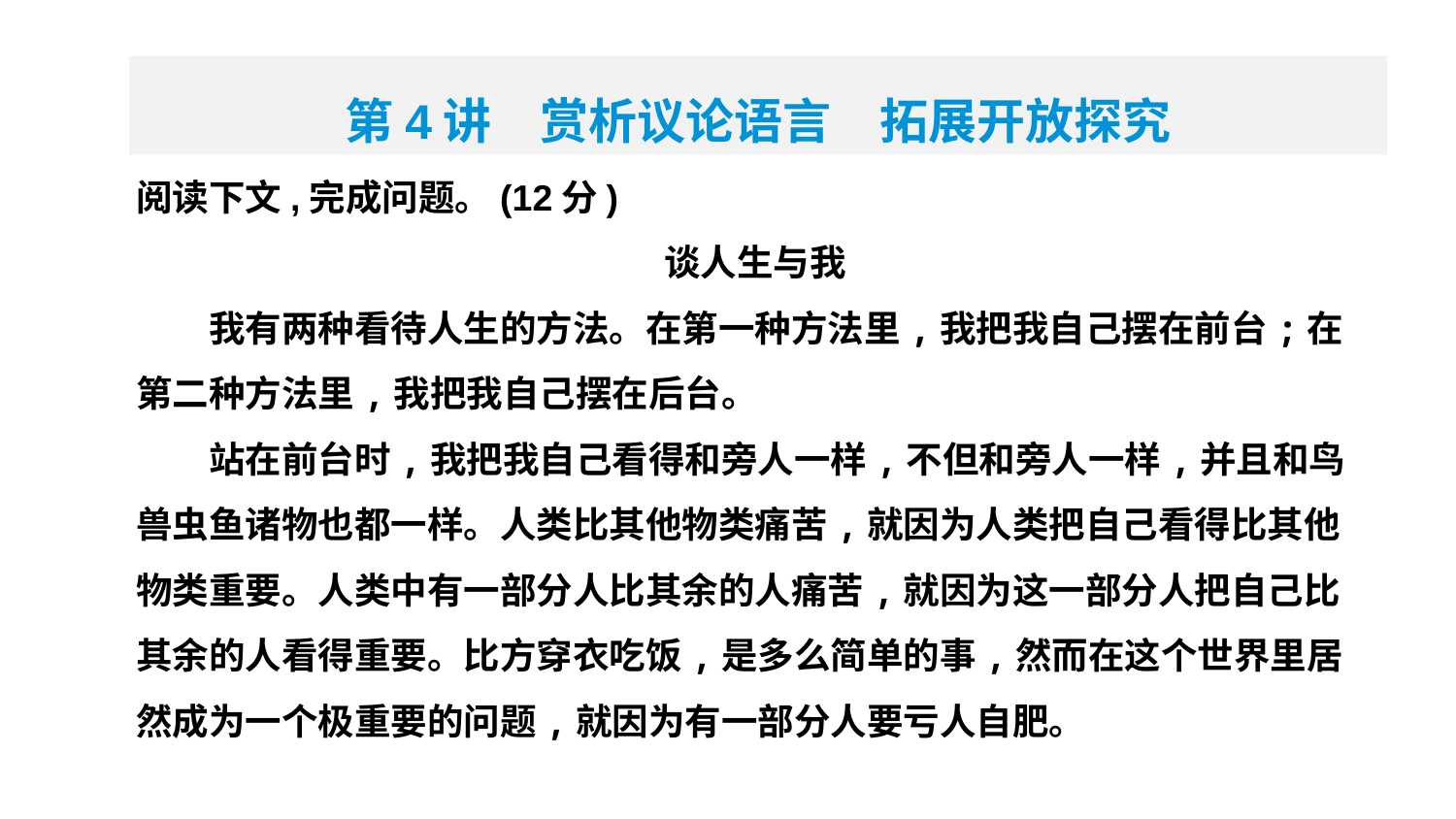

第4讲　赏析议论语言　拓展开放探究
阅读下文,完成问题。(12分)
谈人生与我
　　我有两种看待人生的方法。在第一种方法里,我把我自己摆在前台;在第二种方法里,我把我自己摆在后台。
　　站在前台时,我把我自己看得和旁人一样,不但和旁人一样,并且和鸟兽虫鱼诸物也都一样。人类比其他物类痛苦,就因为人类把自己看得比其他物类重要。人类中有一部分人比其余的人痛苦,就因为这一部分人把自己比其余的人看得重要。比方穿衣吃饭,是多么简单的事,然而在这个世界里居然成为一个极重要的问题,就因为有一部分人要亏人自肥。